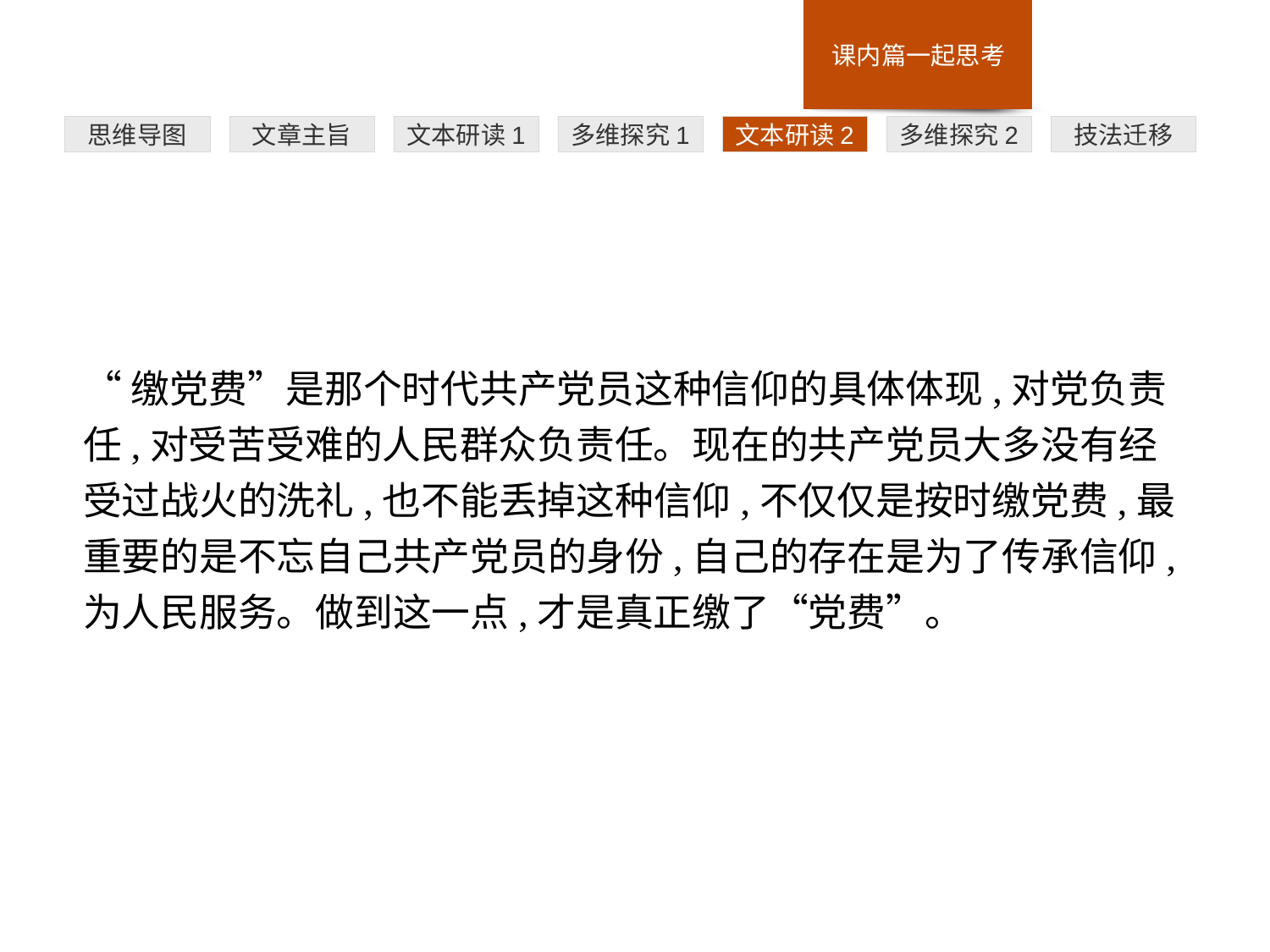

多维探究1
思维导图
文章主旨
文本研读1
文本研读2
多维探究2
技法迁移
“缴党费”是那个时代共产党员这种信仰的具体体现,对党负责任,对受苦受难的人民群众负责任。现在的共产党员大多没有经受过战火的洗礼,也不能丢掉这种信仰,不仅仅是按时缴党费,最重要的是不忘自己共产党员的身份,自己的存在是为了传承信仰,为人民服务。做到这一点,才是真正缴了“党费”。